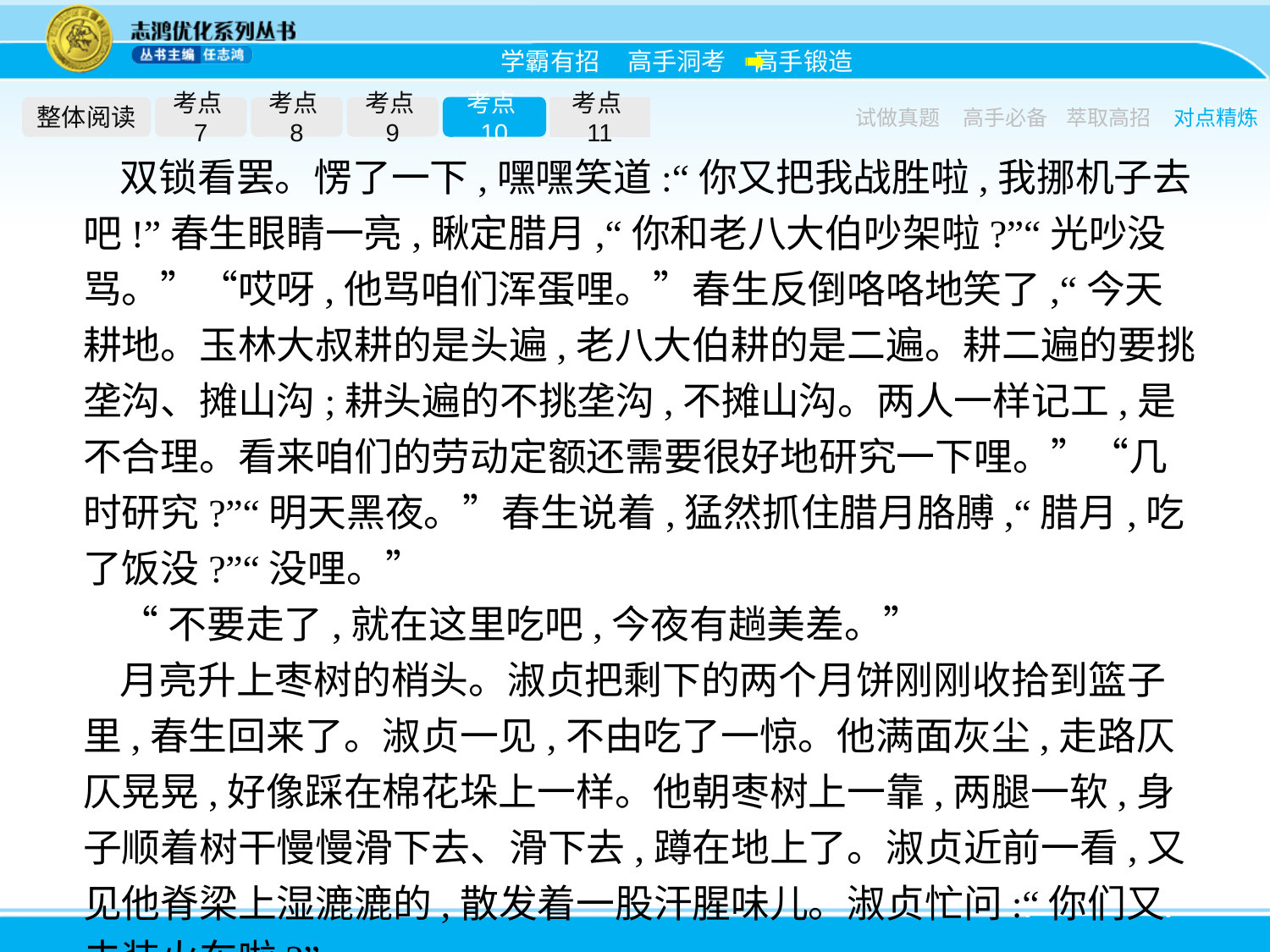

整体阅读
考点7
考点8
考点9
考点10
考点11
试做真题
高手必备
萃取高招
对点精炼
双锁看罢。愣了一下,嘿嘿笑道:“你又把我战胜啦,我挪机子去吧!”春生眼睛一亮,瞅定腊月,“你和老八大伯吵架啦?”“光吵没骂。”“哎呀,他骂咱们浑蛋哩。”春生反倒咯咯地笑了,“今天耕地。玉林大叔耕的是头遍,老八大伯耕的是二遍。耕二遍的要挑垄沟、摊山沟;耕头遍的不挑垄沟,不摊山沟。两人一样记工,是不合理。看来咱们的劳动定额还需要很好地研究一下哩。”“几时研究?”“明天黑夜。”春生说着,猛然抓住腊月胳膊,“腊月,吃了饭没?”“没哩。”
“不要走了,就在这里吃吧,今夜有趟美差。”
月亮升上枣树的梢头。淑贞把剩下的两个月饼刚刚收拾到篮子里,春生回来了。淑贞一见,不由吃了一惊。他满面灰尘,走路仄仄晃晃,好像踩在棉花垛上一样。他朝枣树上一靠,两腿一软,身子顺着树干慢慢滑下去、滑下去,蹲在地上了。淑贞近前一看,又见他脊梁上湿漉漉的,散发着一股汗腥味儿。淑贞忙问:“你们又去装火车啦?”